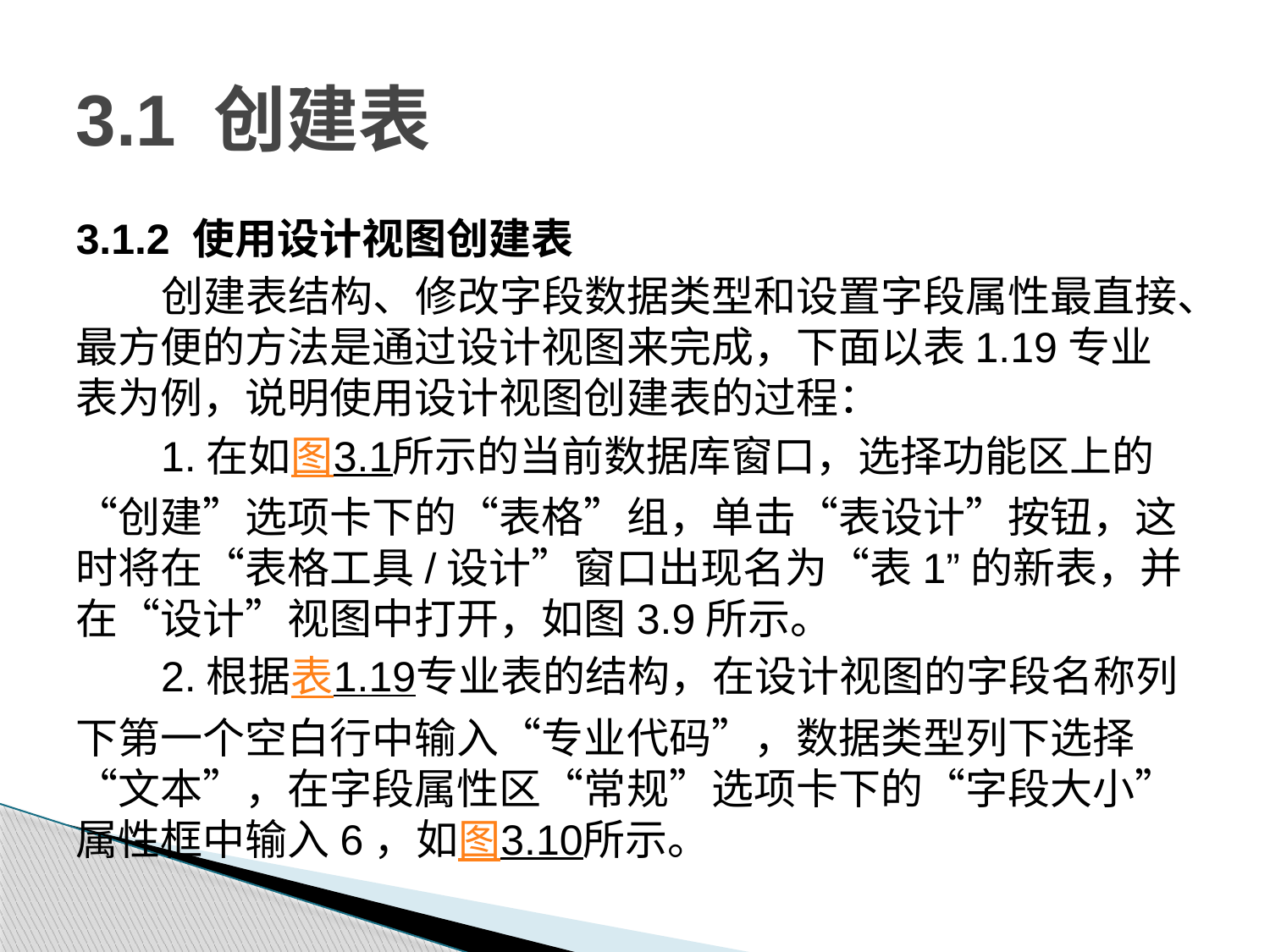

# 3.1 创建表
3.1.2 使用设计视图创建表
创建表结构、修改字段数据类型和设置字段属性最直接、最方便的方法是通过设计视图来完成，下面以表1.19专业表为例，说明使用设计视图创建表的过程：
1.在如图3.1所示的当前数据库窗口，选择功能区上的“创建”选项卡下的“表格”组，单击“表设计”按钮，这时将在“表格工具/设计”窗口出现名为“表1”的新表，并在“设计”视图中打开，如图3.9所示。
2.根据表1.19专业表的结构，在设计视图的字段名称列下第一个空白行中输入“专业代码”，数据类型列下选择“文本”，在字段属性区“常规”选项卡下的“字段大小”属性框中输入6，如图3.10所示。